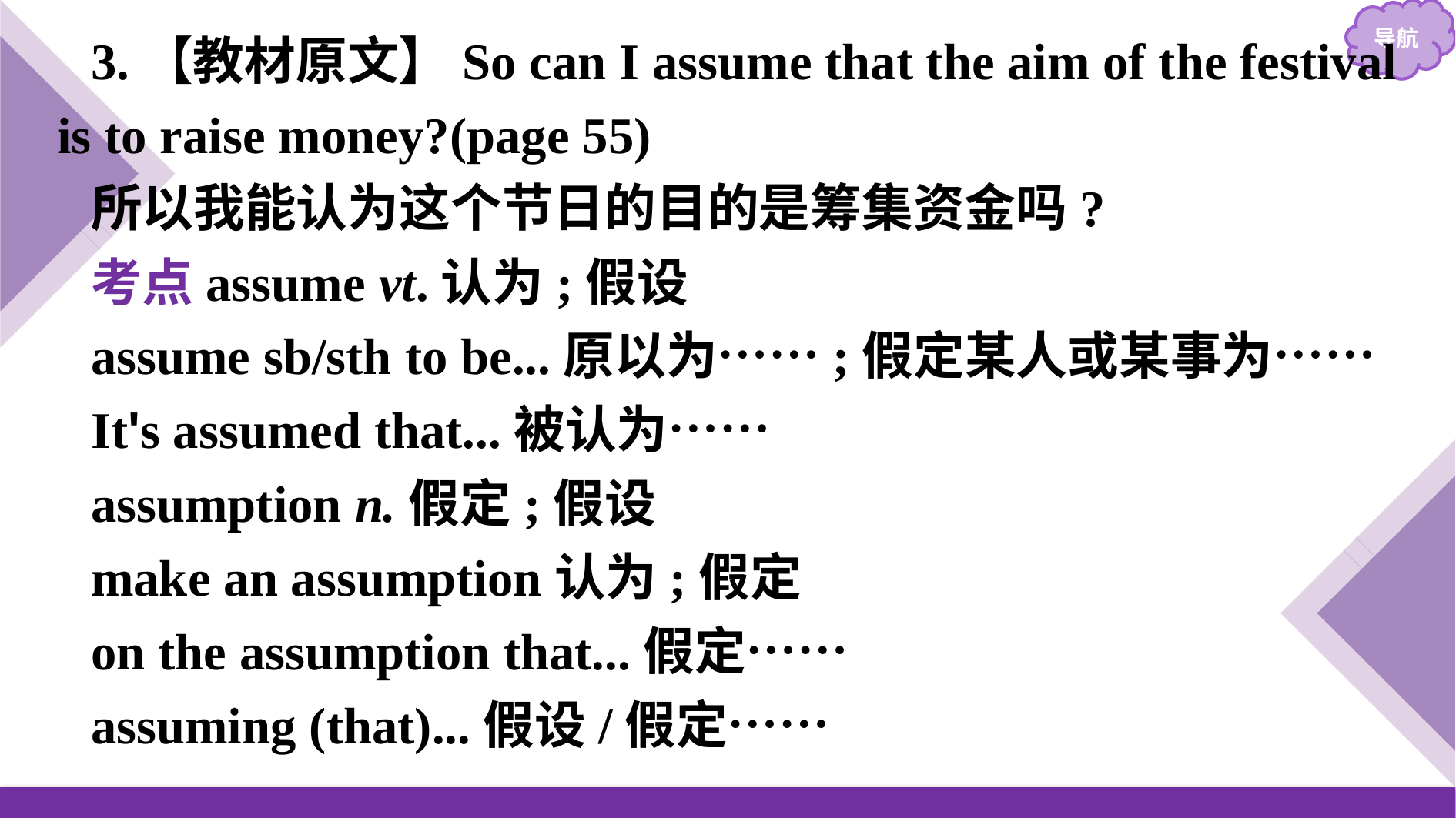

3.【教材原文】So can I assume that the aim of the festival is to raise money?(page 55)
所以我能认为这个节日的目的是筹集资金吗?
考点assume vt.认为;假设
assume sb/sth to be...原以为……;假定某人或某事为……
It's assumed that...被认为……
assumption n.假定;假设
make an assumption认为;假定
on the assumption that...假定……
assuming (that)...假设/假定……